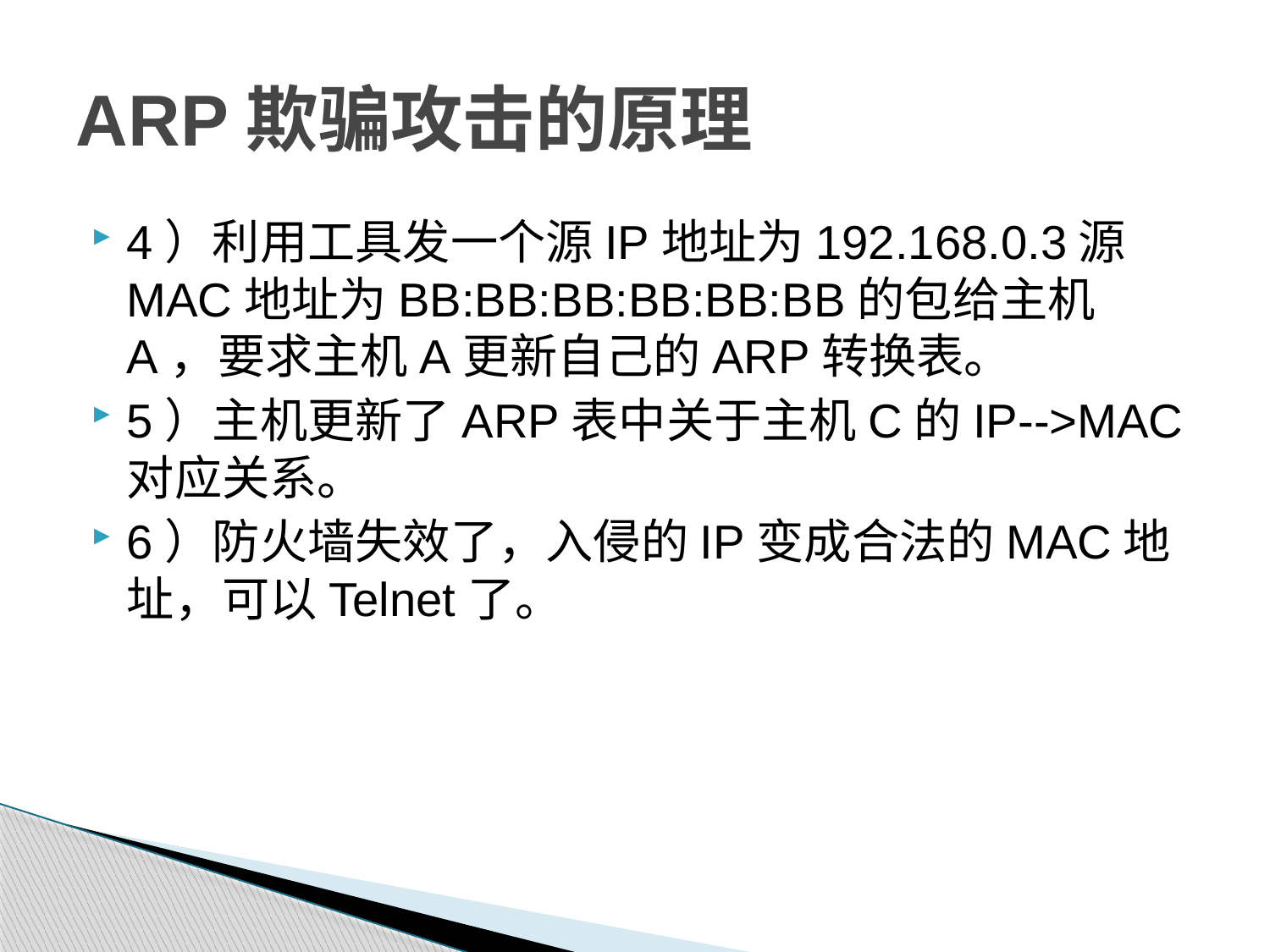

# ARP欺骗攻击的原理
4）利用工具发一个源IP地址为192.168.0.3源MAC地址为BB:BB:BB:BB:BB:BB的包给主机A，要求主机A更新自己的ARP转换表。
5）主机更新了ARP表中关于主机C的IP-->MAC对应关系。
6）防火墙失效了，入侵的IP变成合法的MAC地址，可以Telnet了。